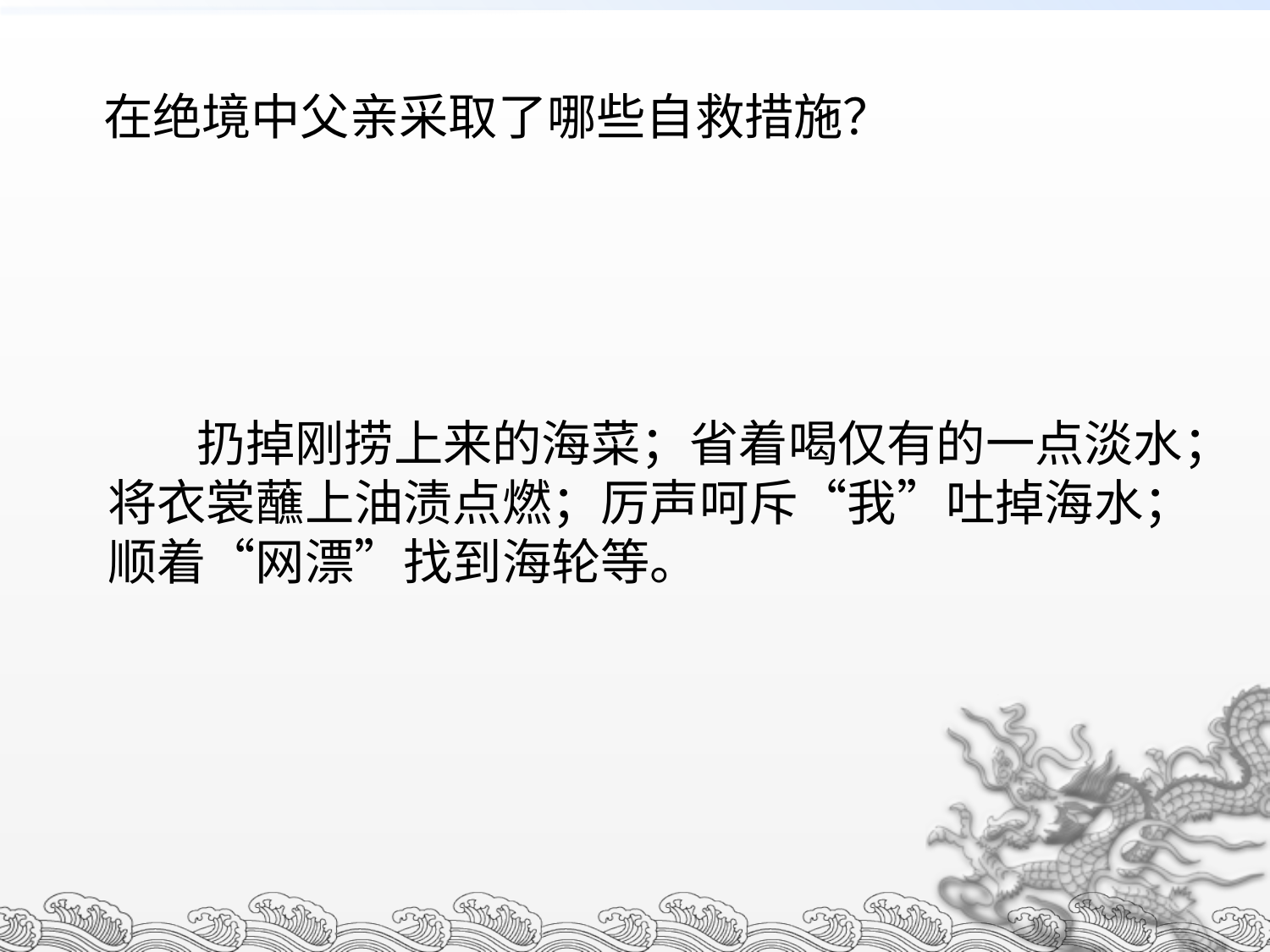

在绝境中父亲采取了哪些自救措施？
       扔掉刚捞上来的海菜；省着喝仅有的一点淡水；将衣裳蘸上油渍点燃；厉声呵斥“我”吐掉海水；顺着“网漂”找到海轮等。